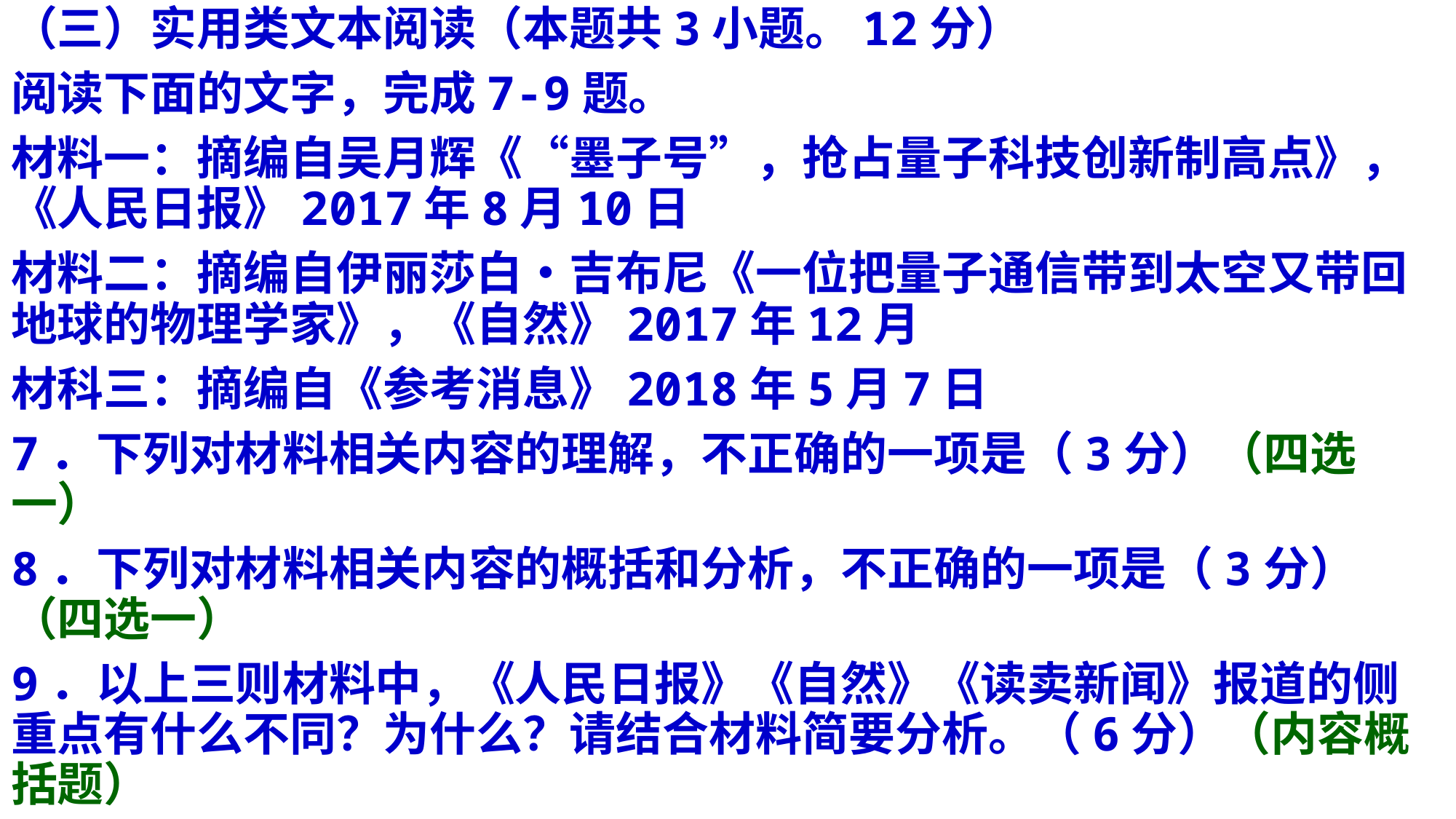

（三）实用类文本阅读（本题共3小题。12分）
阅读下面的文字，完成7-9题。
材料一：摘编自吴月辉《“墨子号”，抢占量子科技创新制高点》，《人民日报》2017年8月10日
材料二：摘编自伊丽莎白•吉布尼《一位把量子通信带到太空又带回地球的物理学家》，《自然》2017年12月
材科三：摘编自《参考消息》2018年5月7日
7．下列对材料相关内容的理解，不正确的一项是（3分）（四选一）
8．下列对材料相关内容的概括和分析，不正确的一项是（3分）（四选一）
9．以上三则材料中，《人民日报》《自然》《读卖新闻》报道的侧重点有什么不同？为什么？请结合材料简要分析。（6分）（内容概括题）

#